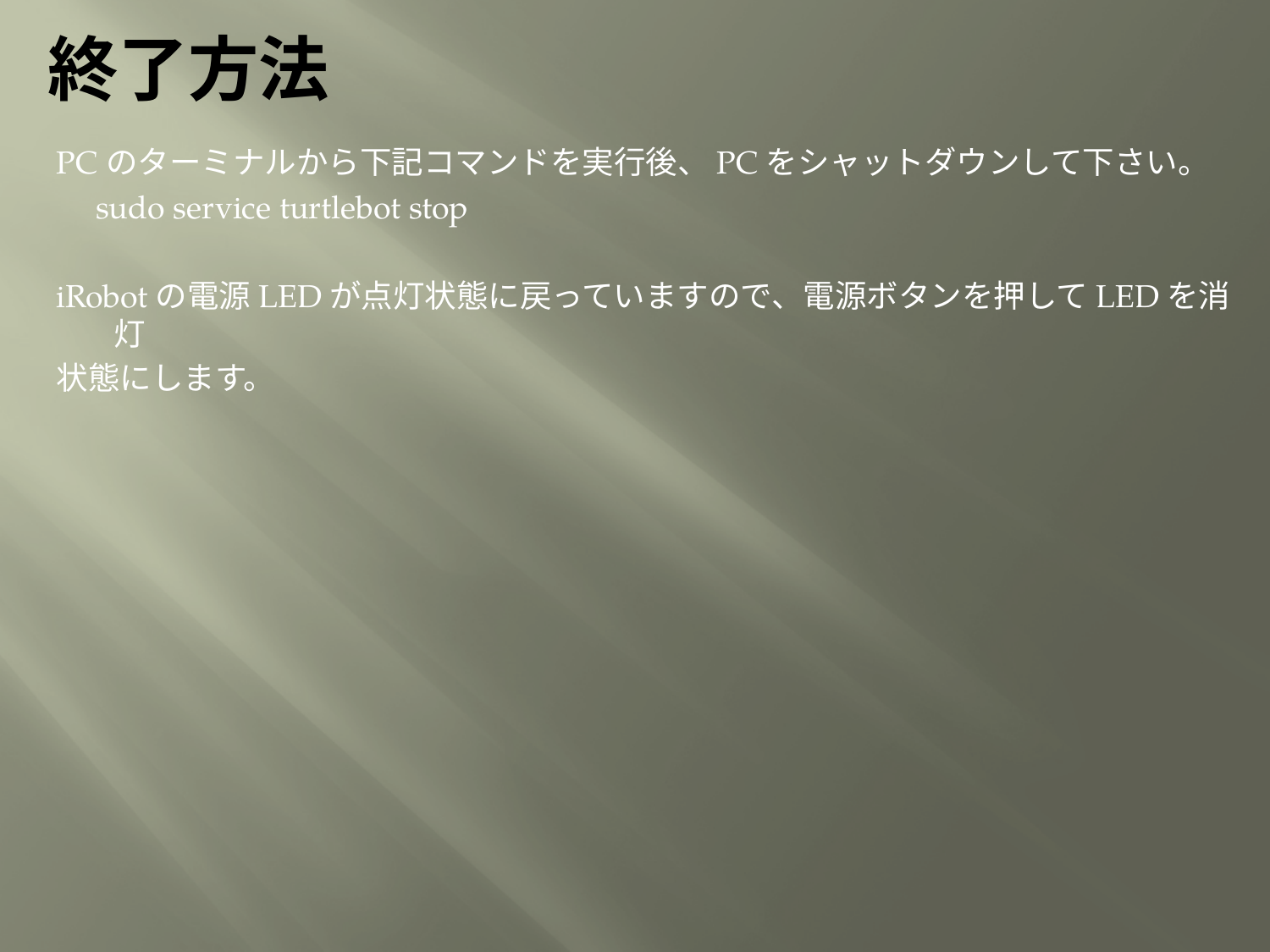

# 終了方法
PCのターミナルから下記コマンドを実行後、PCをシャットダウンして下さい。
　sudo service turtlebot stop

iRobotの電源LEDが点灯状態に戻っていますので、電源ボタンを押してLEDを消灯
状態にします。